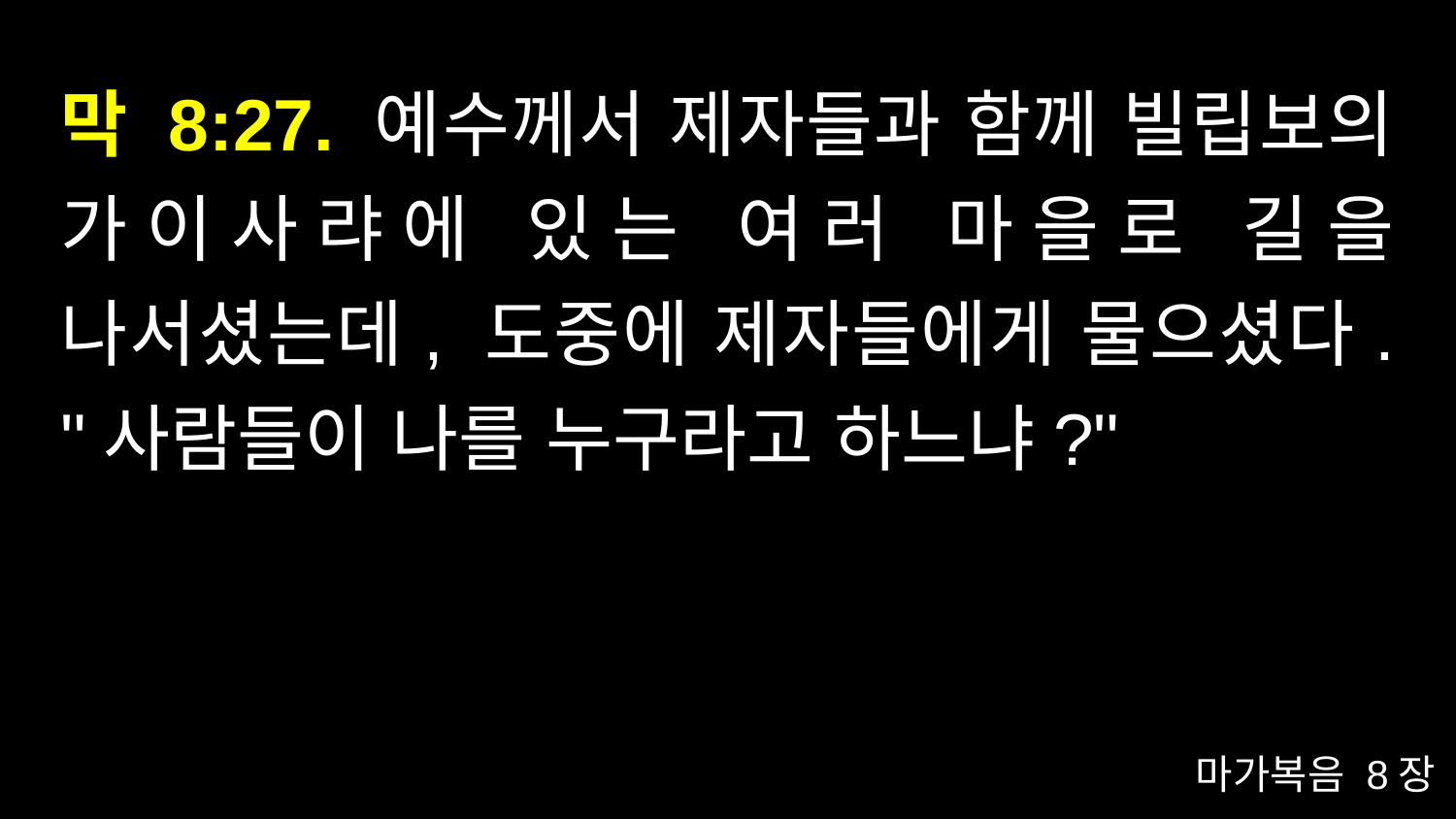

# 막 8:27. 예수께서 제자들과 함께 빌립보의 가이사랴에 있는 여러 마을로 길을 나서셨는데, 도중에 제자들에게 물으셨다. "사람들이 나를 누구라고 하느냐?"
마가복음 8장